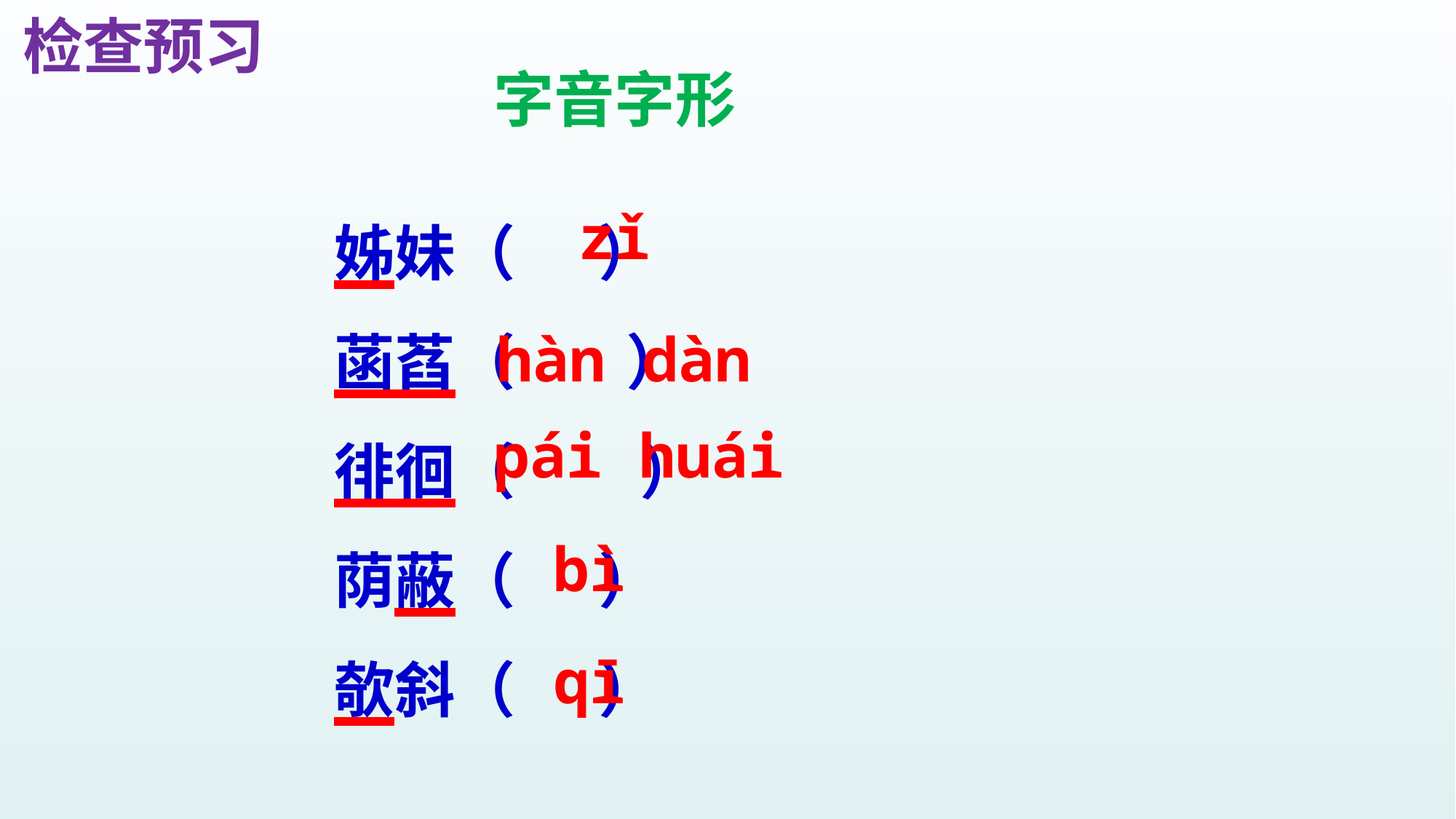

检查预习
字音字形
姊妹（      ）
菡萏（        ）
徘徊（         ）
荫蔽（      ）
欹斜（      ）
zǐ
hàn dàn
pái huái
bì
qī